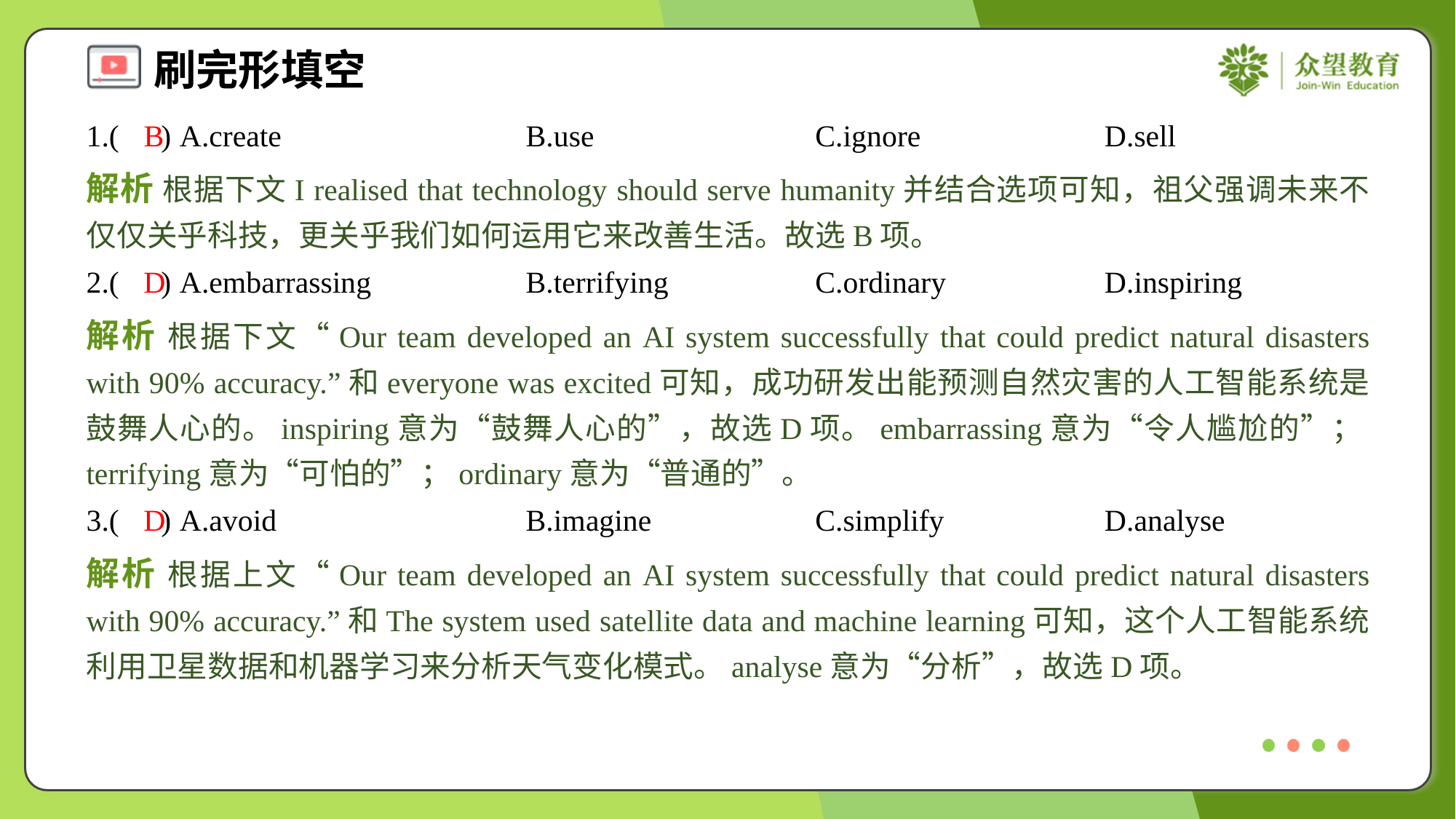

1.(     ) A.create	B.use	C.ignore	D.sell
B
解析 根据下文I realised that technology should serve humanity并结合选项可知，祖父强调未来不仅仅关乎科技，更关乎我们如何运用它来改善生活。故选B项。
2.(     ) A.embarrassing	B.terrifying	C.ordinary	D.inspiring
D
解析 根据下文“Our team developed an AI system successfully that could predict natural disasters with 90% accuracy.”和everyone was excited可知，成功研发出能预测自然灾害的人工智能系统是鼓舞人心的。inspiring意为“鼓舞人心的”，故选D项。embarrassing意为“令人尴尬的”；terrifying意为“可怕的”；ordinary意为“普通的”。
3.(     ) A.avoid	B.imagine	C.simplify	D.analyse
D
解析 根据上文“Our team developed an AI system successfully that could predict natural disasters with 90% accuracy.”和The system used satellite data and machine learning可知，这个人工智能系统利用卫星数据和机器学习来分析天气变化模式。analyse意为“分析”，故选D项。